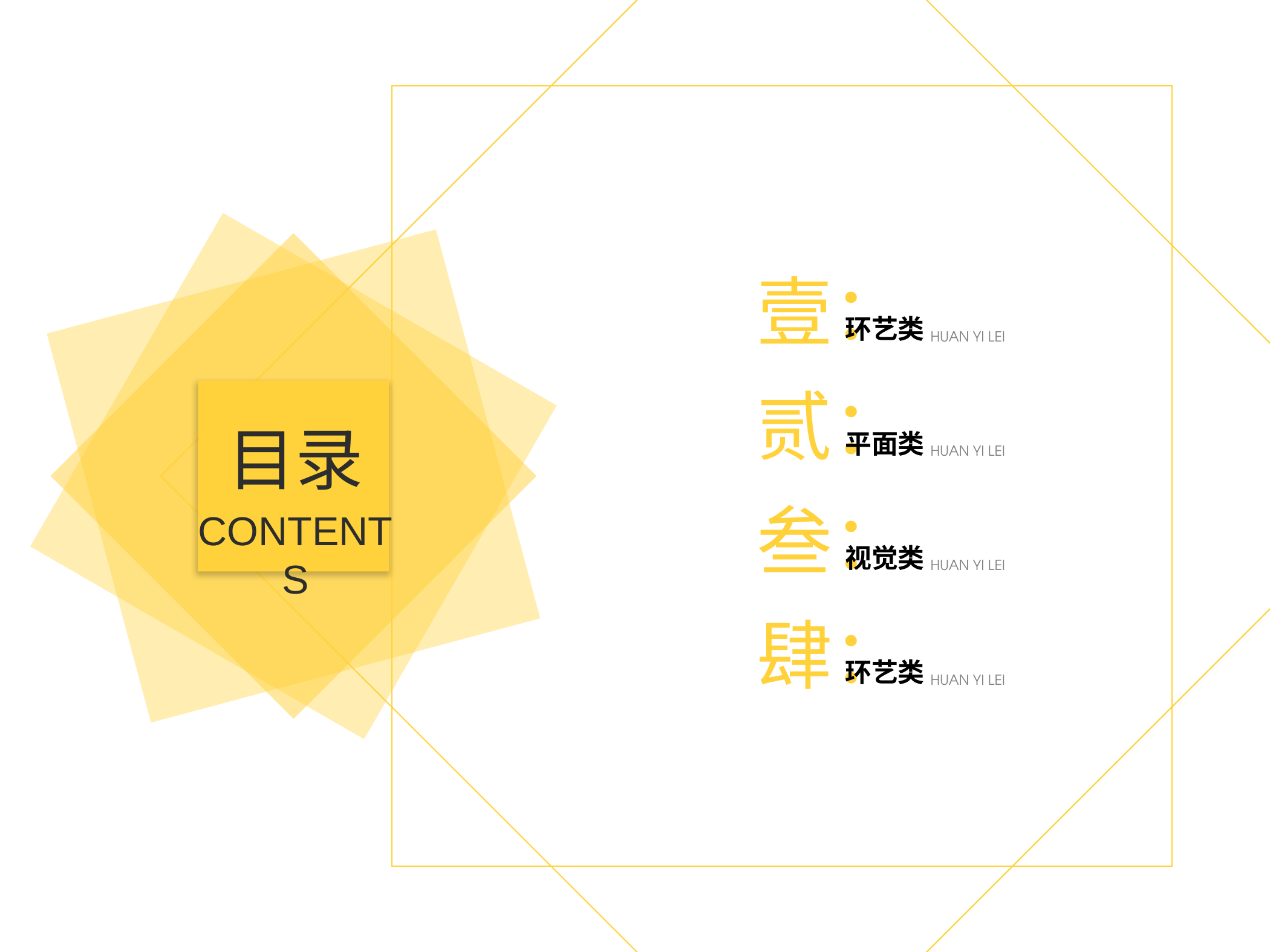

壹：
环艺类
HUAN YI LEI

贰：
平面类
HUAN YI LEI
目录
叁：
视觉类
HUAN YI LEI
CONTENTS
肆：
环艺类
HUAN YI LEI